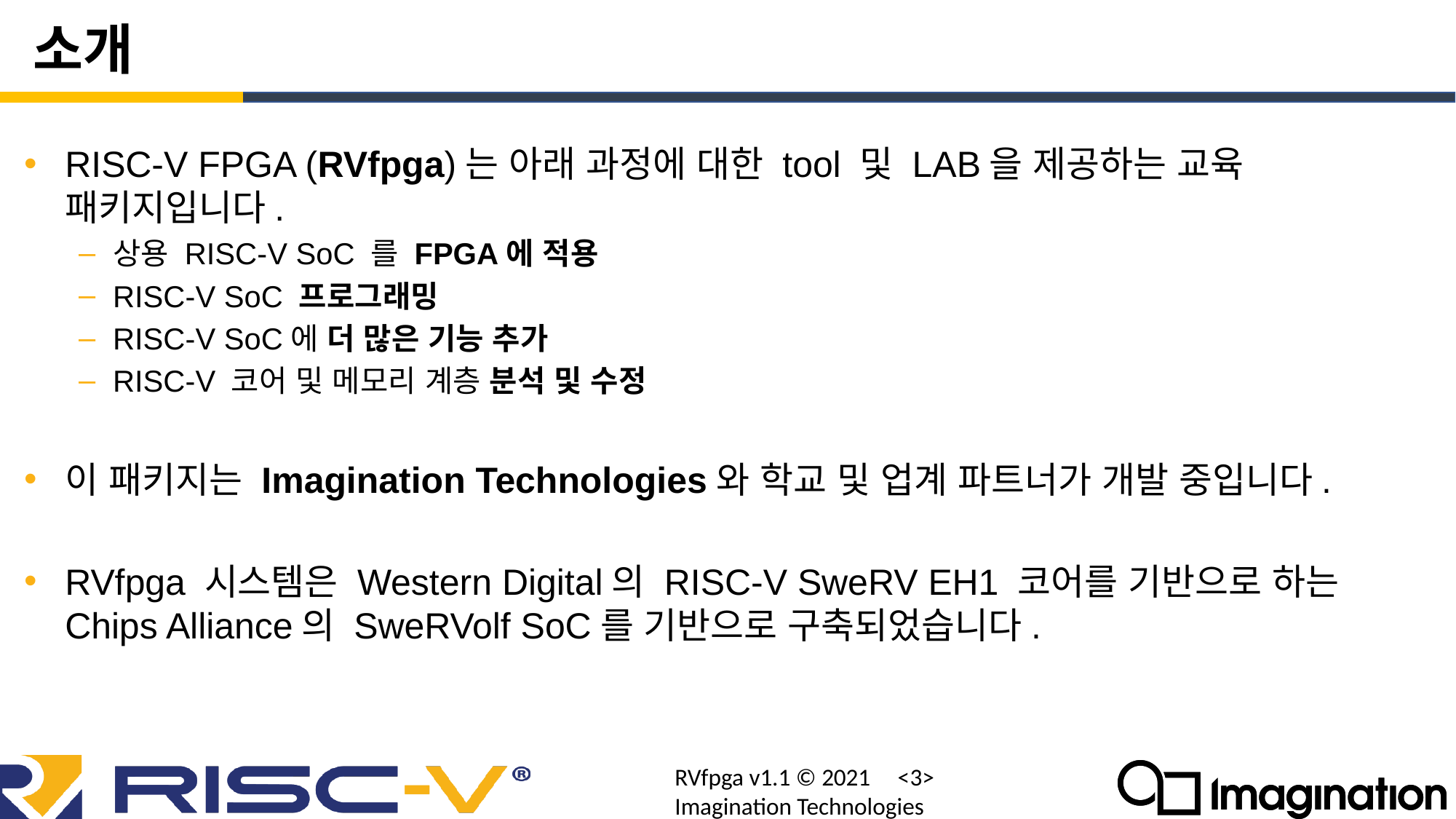

# 소개
RISC-V FPGA (RVfpga)는 아래 과정에 대한 tool 및 LAB을 제공하는 교육 패키지입니다.
상용 RISC-V SoC 를 FPGA에 적용
RISC-V SoC 프로그래밍
RISC-V SoC에 더 많은 기능 추가
RISC-V 코어 및 메모리 계층 분석 및 수정

이 패키지는 Imagination Technologies와 학교 및 업계 파트너가 개발 중입니다.

RVfpga 시스템은 Western Digital의 RISC-V SweRV EH1 코어를 기반으로 하는 Chips Alliance의 SweRVolf SoC를 기반으로 구축되었습니다.